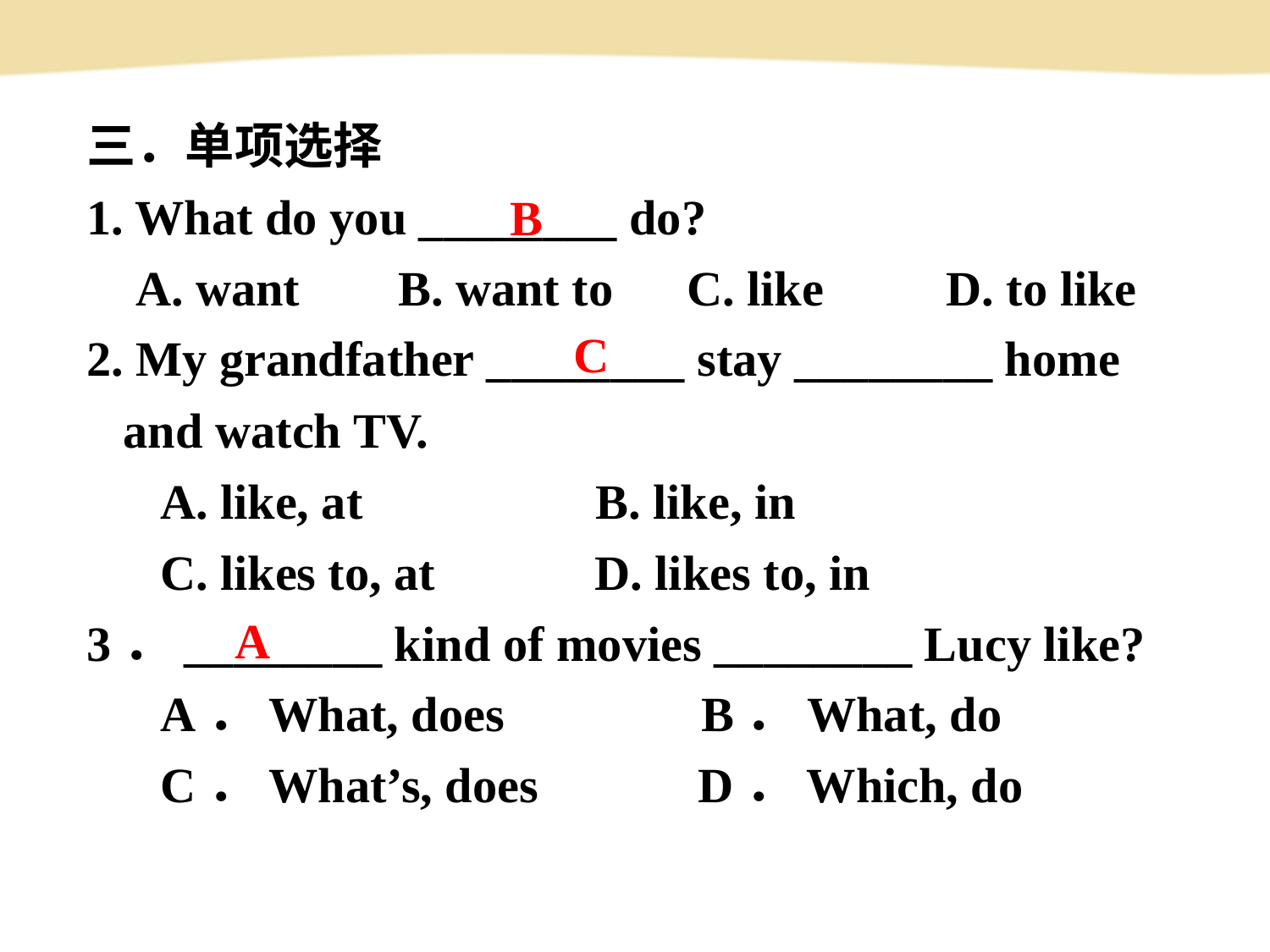

三．单项选择
1. What do you ________ do?
    A. want        B. want to      C. like          D. to like
2. My grandfather ________ stay ________ home
   and watch TV.
      A. like, at                   B. like, in
      C. likes to, at             D. likes to, in
3．________ kind of movies ________ Lucy like?
      A．What, does                B．What, do
      C．What’s, does             D．Which, do

B
C
A